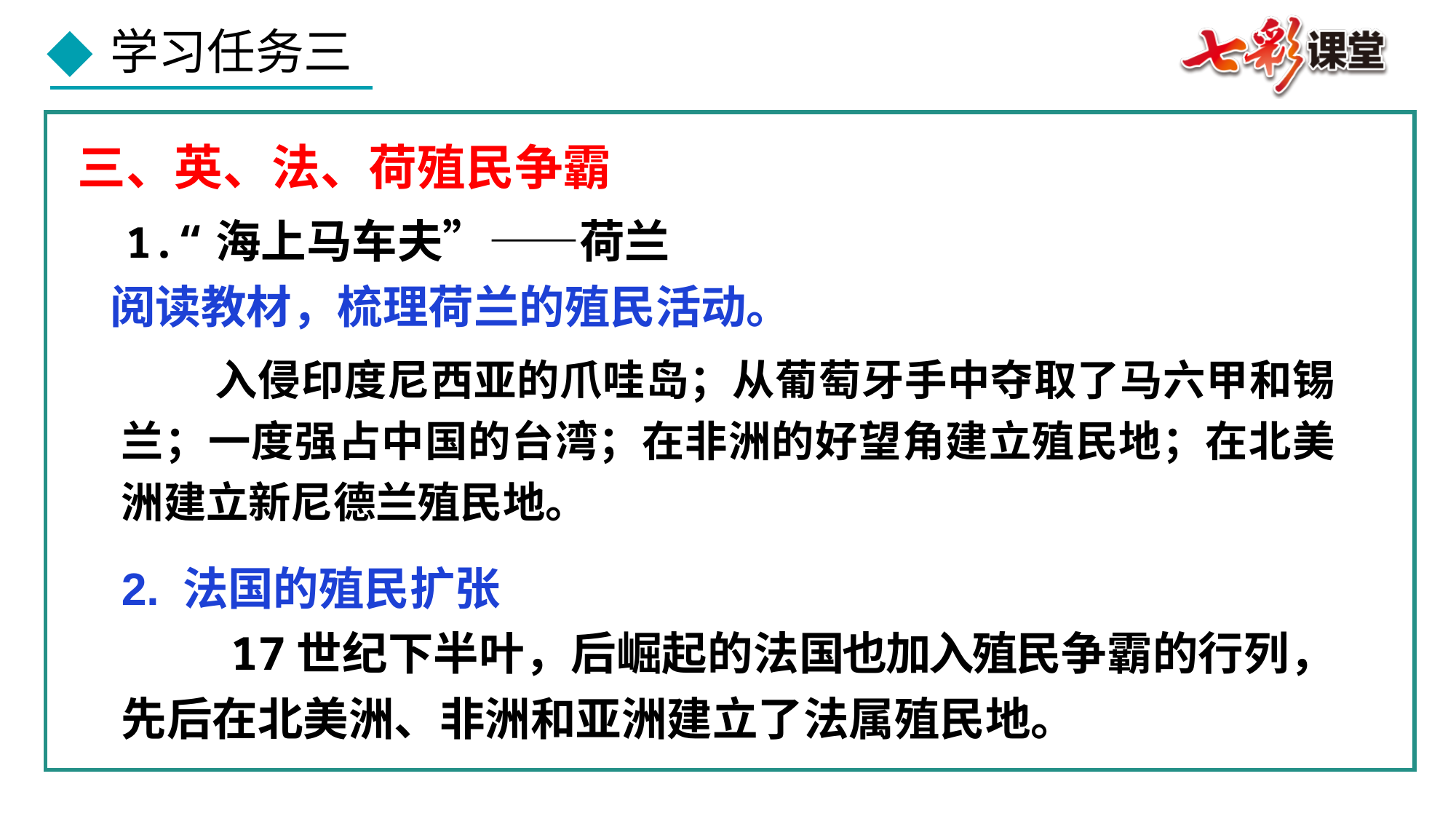

三、英、法、荷殖民争霸
　 1.“海上马车夫”——荷兰
　阅读教材，梳理荷兰的殖民活动。
        入侵印度尼西亚的爪哇岛；从葡萄牙手中夺取了马六甲和锡兰；一度强占中国的台湾；在非洲的好望角建立殖民地；在北美洲建立新尼德兰殖民地。
2. 法国的殖民扩张
    17世纪下半叶，后崛起的法国也加入殖民争霸的行列，先后在北美洲、非洲和亚洲建立了法属殖民地。